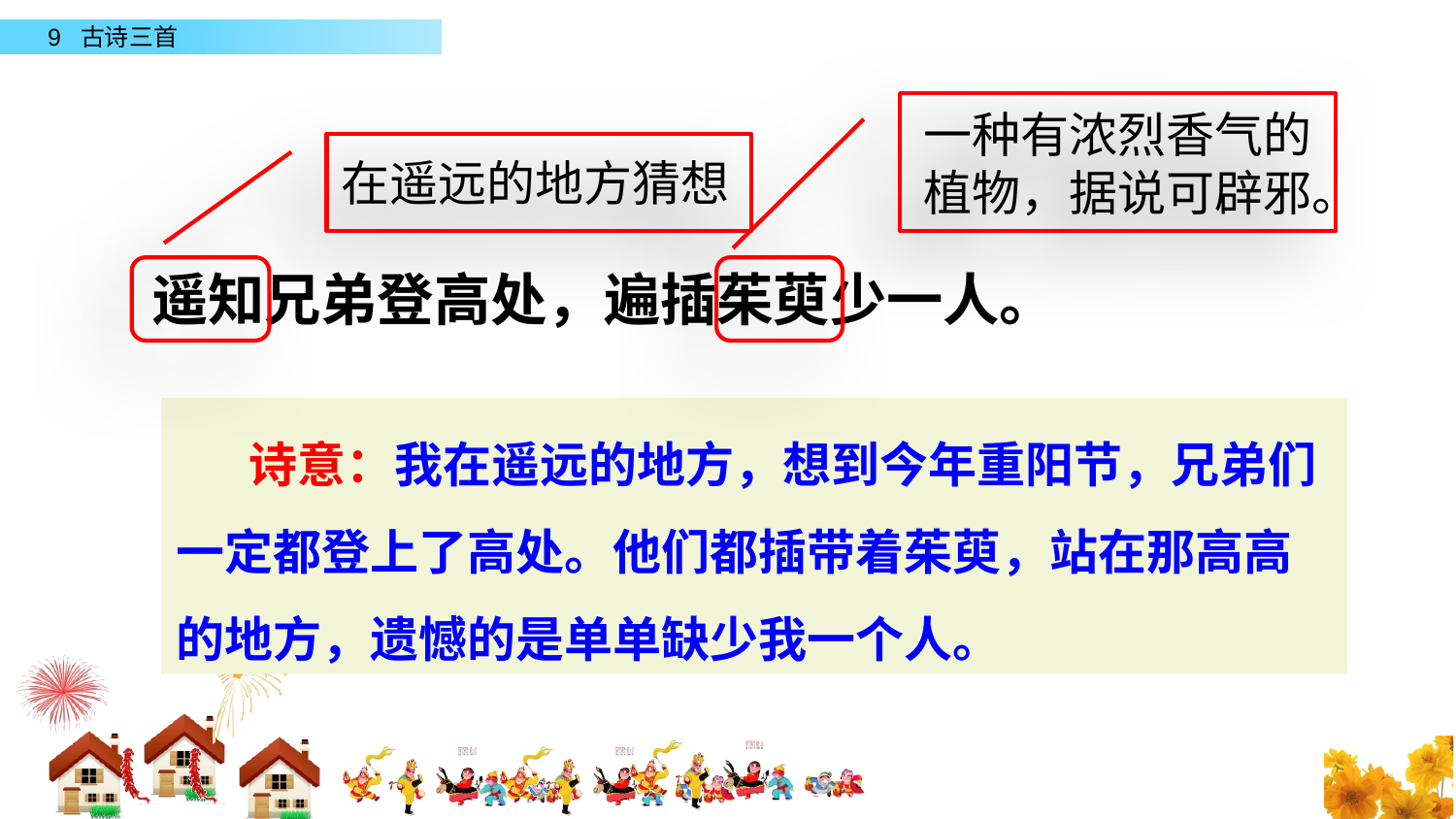

一种有浓烈香气的植物，据说可辟邪。
在遥远的地方猜想
遥知兄弟登高处，遍插茱萸少一人。

诗意：我在遥远的地方，想到今年重阳节，兄弟们一定都登上了高处。他们都插带着茱萸，站在那高高的地方，遗憾的是单单缺少我一个人。